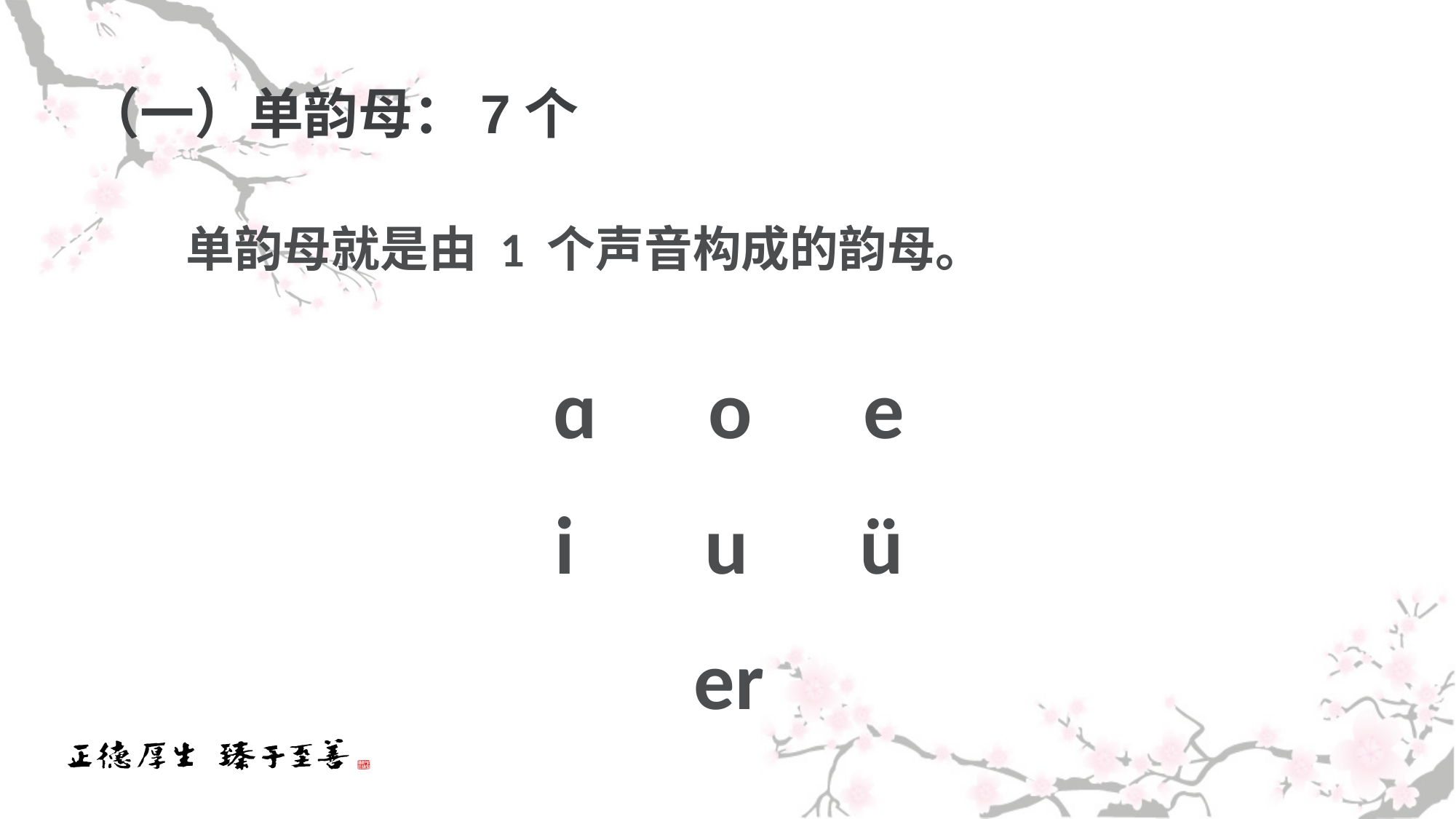

# （一）单韵母：7个
        单韵母就是由 1 个声音构成的韵母。

ɑ      o      e
i       u      ü
er